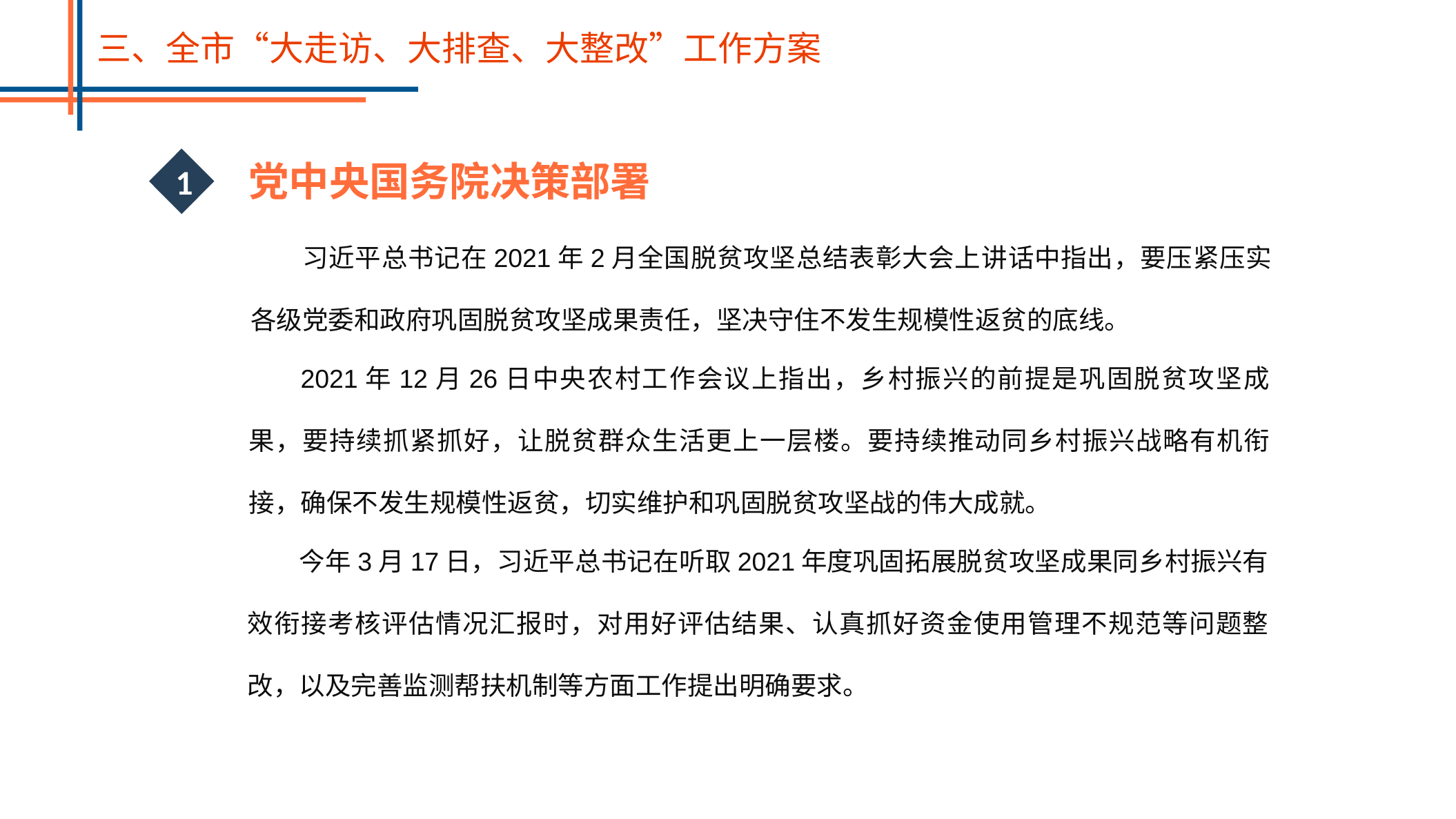

三、全市“大走访、大排查、大整改”工作方案

1
党中央国务院决策部署
习近平总书记在2021年2月全国脱贫攻坚总结表彰大会上讲话中指出，要压紧压实各级党委和政府巩固脱贫攻坚成果责任，坚决守住不发生规模性返贫的底线。
2021年12月26日中央农村工作会议上指出，乡村振兴的前提是巩固脱贫攻坚成果，要持续抓紧抓好，让脱贫群众生活更上一层楼。要持续推动同乡村振兴战略有机衔接，确保不发生规模性返贫，切实维护和巩固脱贫攻坚战的伟大成就。
今年3月17日，习近平总书记在听取2021年度巩固拓展脱贫攻坚成果同乡村振兴有效衔接考核评估情况汇报时，对用好评估结果、认真抓好资金使用管理不规范等问题整改，以及完善监测帮扶机制等方面工作提出明确要求。